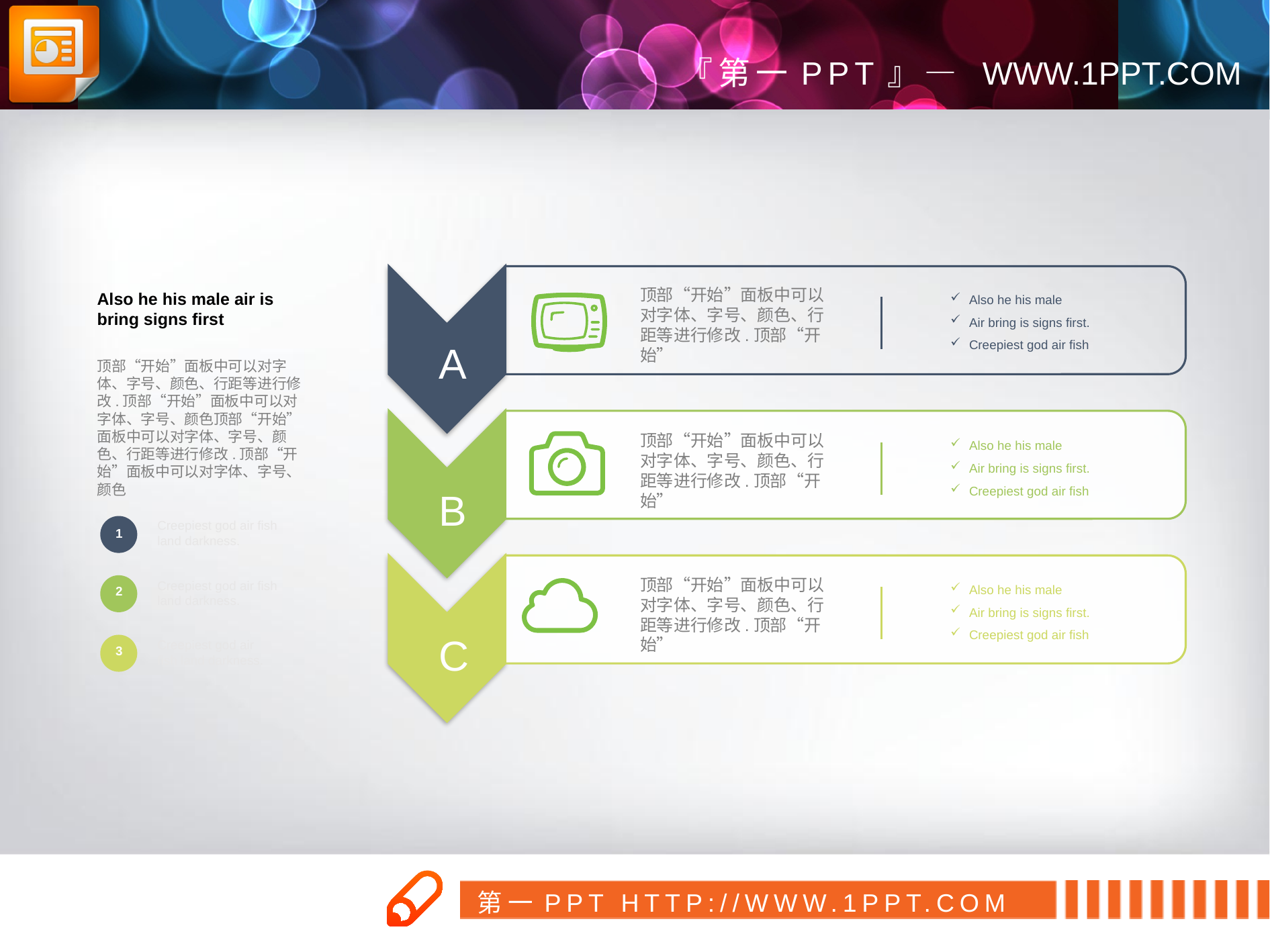

顶部“开始”面板中可以对字体、字号、颜色、行距等进行修改.顶部“开始”
Also he his male
Air bring is signs first.
Creepiest god air fish
Also he his male air is bring signs first

A
顶部“开始”面板中可以对字体、字号、颜色、行距等进行修改.顶部“开始”面板中可以对字体、字号、颜色顶部“开始”面板中可以对字体、字号、颜色、行距等进行修改.顶部“开始”面板中可以对字体、字号、颜色
顶部“开始”面板中可以对字体、字号、颜色、行距等进行修改.顶部“开始”
Also he his male
Air bring is signs first.
Creepiest god air fish

B
Creepiest god air fish land darkness.

1
顶部“开始”面板中可以对字体、字号、颜色、行距等进行修改.顶部“开始”
Also he his male
Air bring is signs first.
Creepiest god air fish
Creepiest god air fish land darkness.

2
C
Creepiest god air fish land darkness.

3